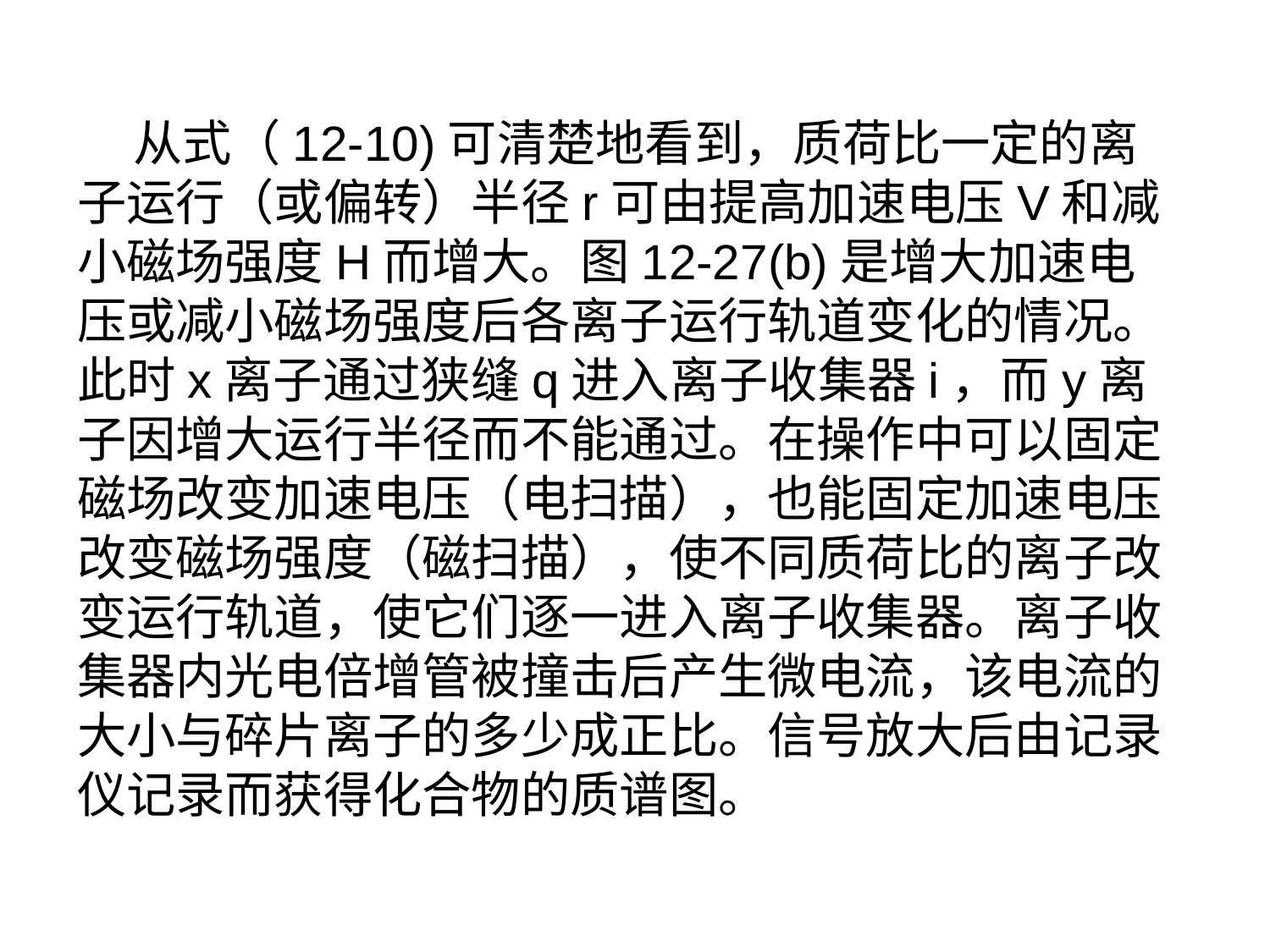

从式（12-10)可清楚地看到，质荷比一定的离子运行（或偏转）半径r可由提高加速电压V和减
小磁场强度H而增大。图12-27(b)是增大加速电压或减小磁场强度后各离子运行轨道变化的情况。此时x离子通过狭缝q进入离子收集器i，而y离子因增大运行半径而不能通过。在操作中可以固定磁场改变加速电压（电扫描），也能固定加速电压改变磁场强度（磁扫描），使不同质荷比的离子改变运行轨道，使它们逐一进入离子收集器。离子收集器内光电倍增管被撞击后产生微电流，该电流的大小与碎片离子的多少成正比。信号放大后由记录仪记录而获得化合物的质谱图。